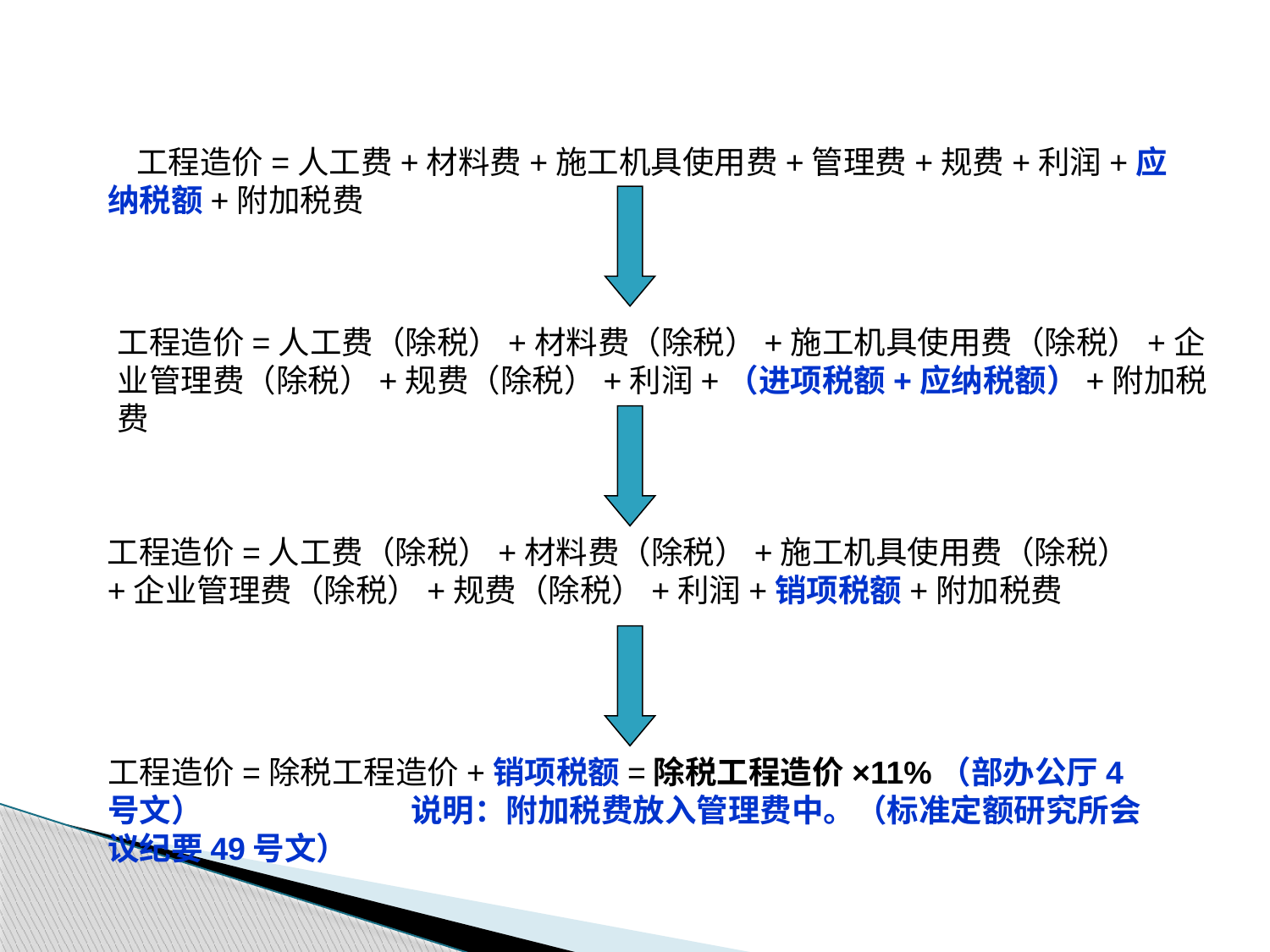

工程造价=人工费+材料费+施工机具使用费+管理费+规费+利润+应纳税额+附加税费

工程造价=人工费（除税）+材料费（除税）+施工机具使用费（除税）+企业管理费（除税）+规费（除税）+利润+（进项税额+应纳税额）+附加税费

工程造价=人工费（除税）+材料费（除税）+施工机具使用费（除税）+企业管理费（除税）+规费（除税）+利润+销项税额+附加税费

工程造价=除税工程造价+销项税额=除税工程造价×11%（部办公厅4号文）                             说明：附加税费放入管理费中。（标准定额研究所会议纪要49号文）